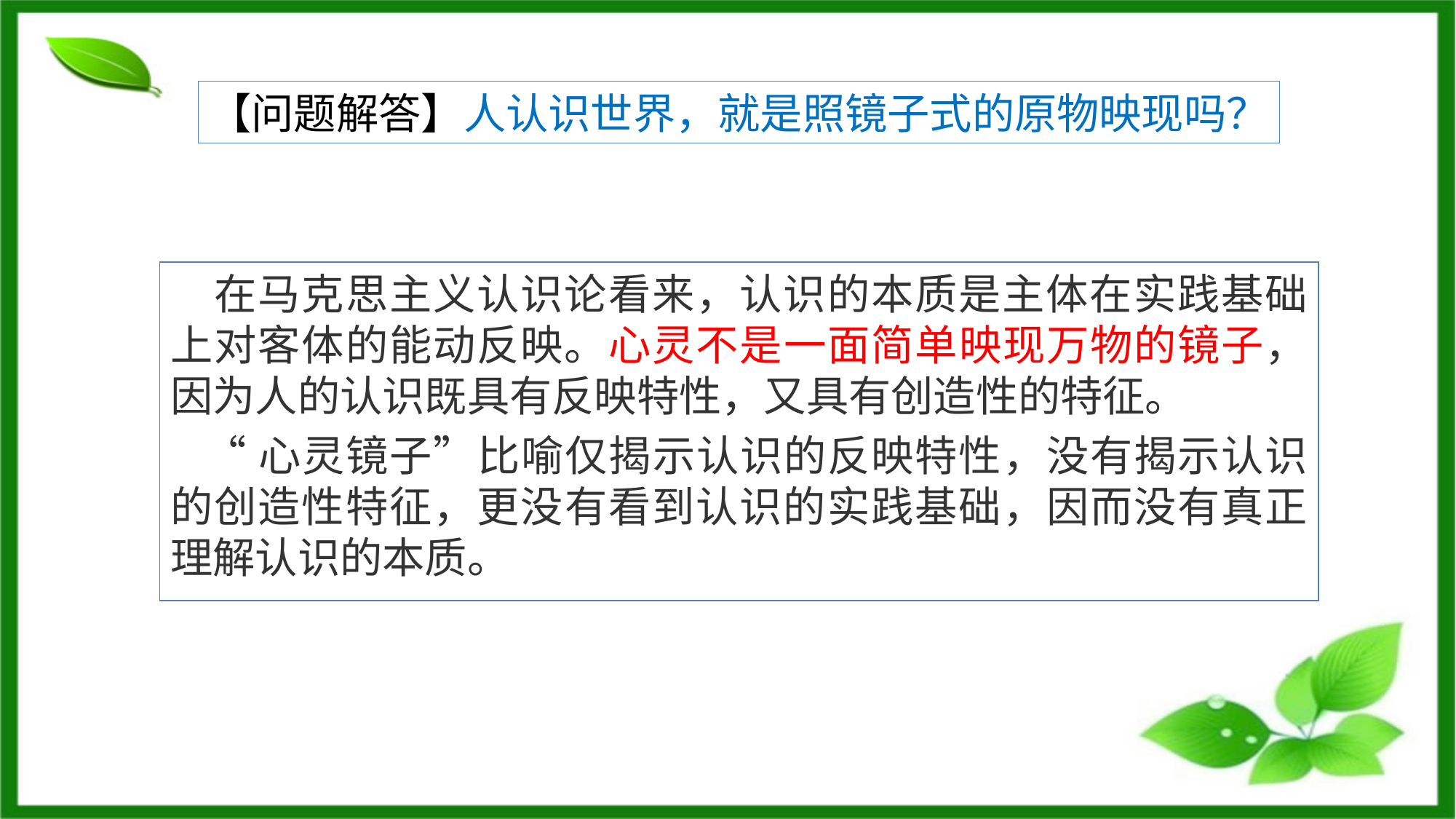

【问题解答】人认识世界，就是照镜子式的原物映现吗？
　在马克思主义认识论看来，认识的本质是主体在实践基础上对客体的能动反映。心灵不是一面简单映现万物的镜子，因为人的认识既具有反映特性，又具有创造性的特征。
   “心灵镜子”比喻仅揭示认识的反映特性，没有揭示认识的创造性特征，更没有看到认识的实践基础，因而没有真正理解认识的本质。